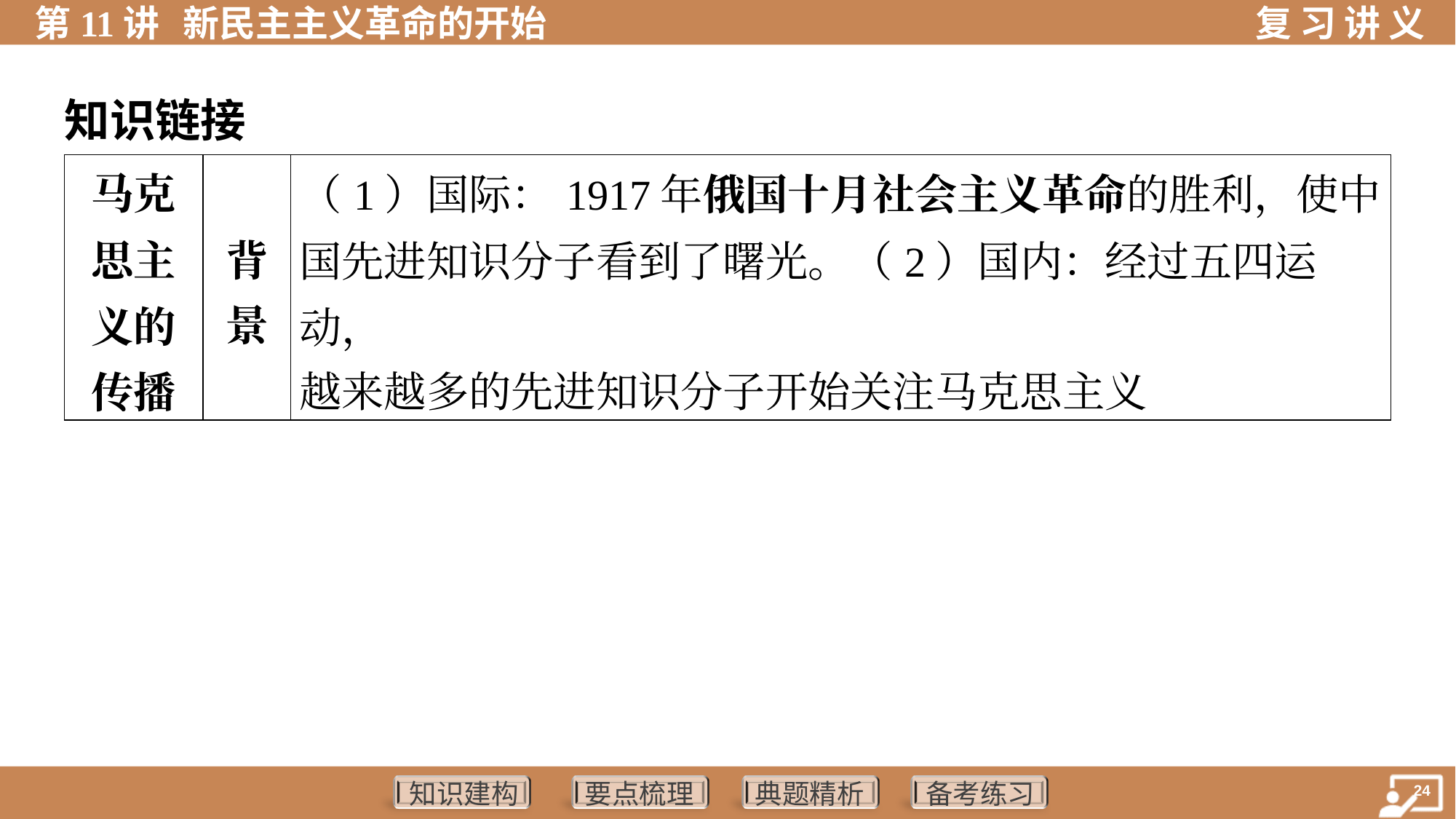

知识链接
| 马克 思主 义的 传播 | 背 景 | （1）国际：1917年俄国十月社会主义革命的胜利，使中 国先进知识分子看到了曙光。（2）国内：经过五四运动， 越来越多的先进知识分子开始关注马克思主义 |  |  |
| --- | --- | --- | --- | --- |